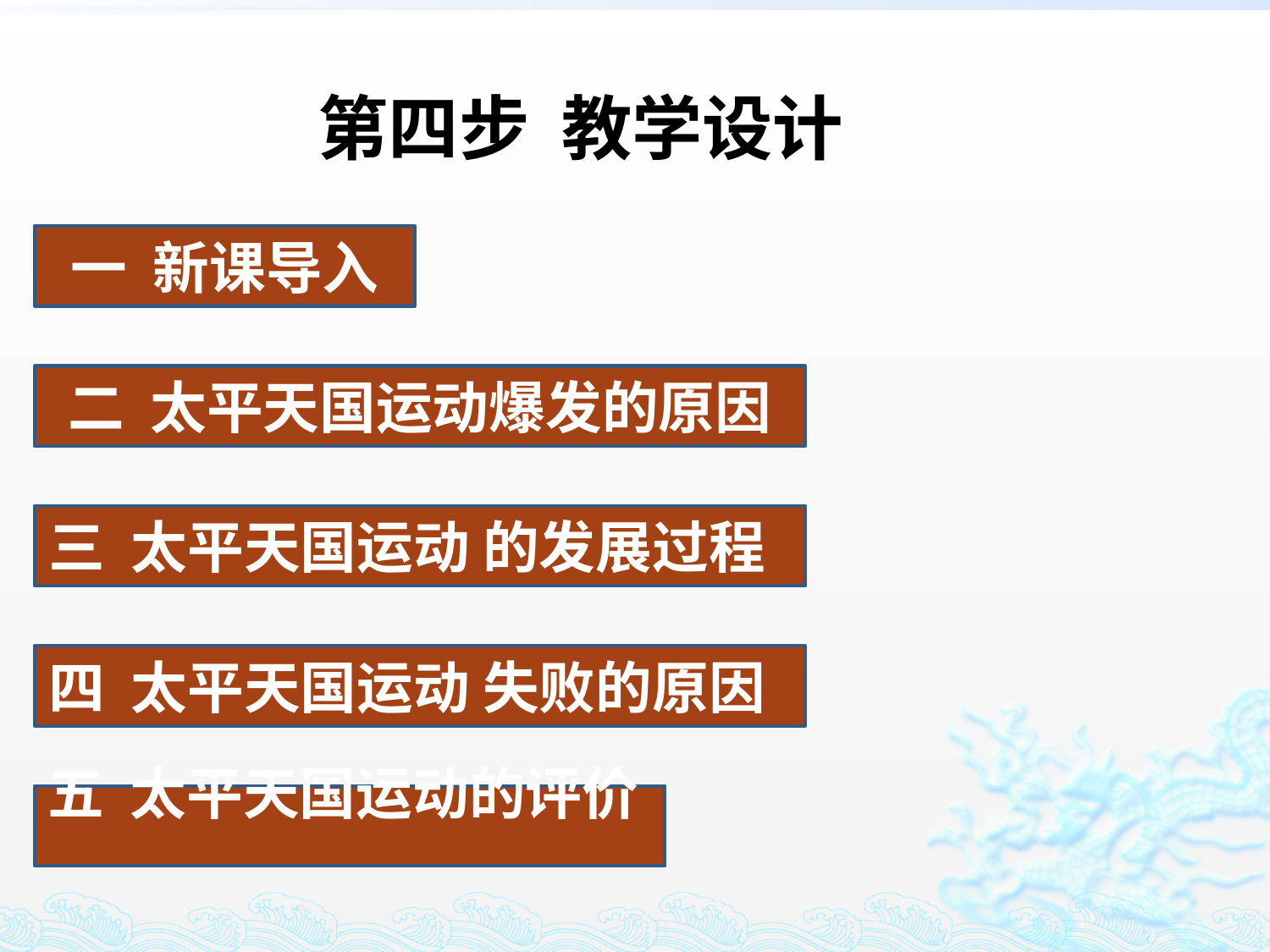

第四步  教学设计
一  新课导入
二  太平天国运动爆发的原因
三  太平天国运动 的发展过程
四  太平天国运动 失败的原因
五  太平天国运动的评价